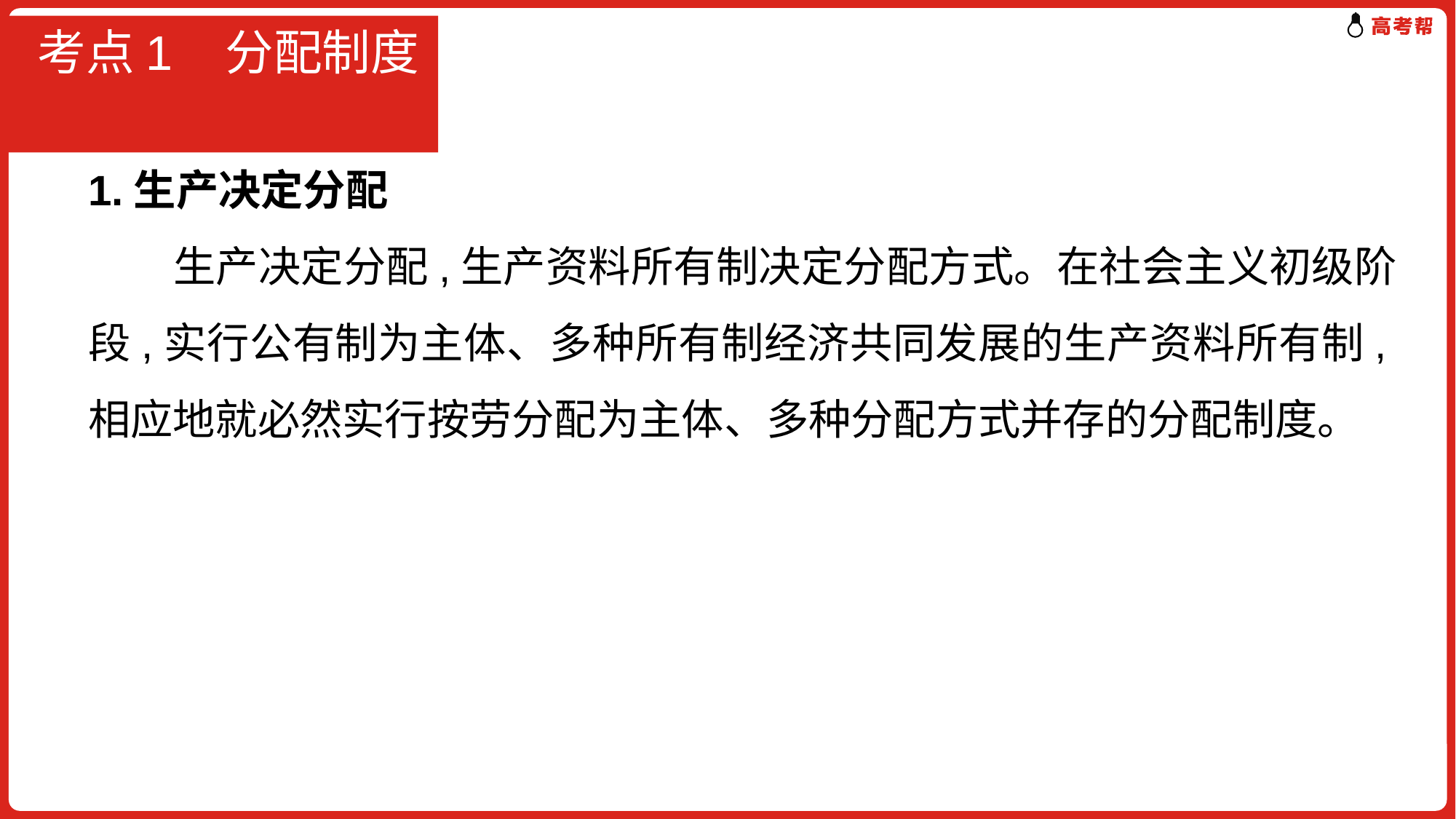

# 考点1   分配制度
1.生产决定分配
　　生产决定分配,生产资料所有制决定分配方式。在社会主义初级阶段,实行公有制为主体、多种所有制经济共同发展的生产资料所有制,相应地就必然实行按劳分配为主体、多种分配方式并存的分配制度。